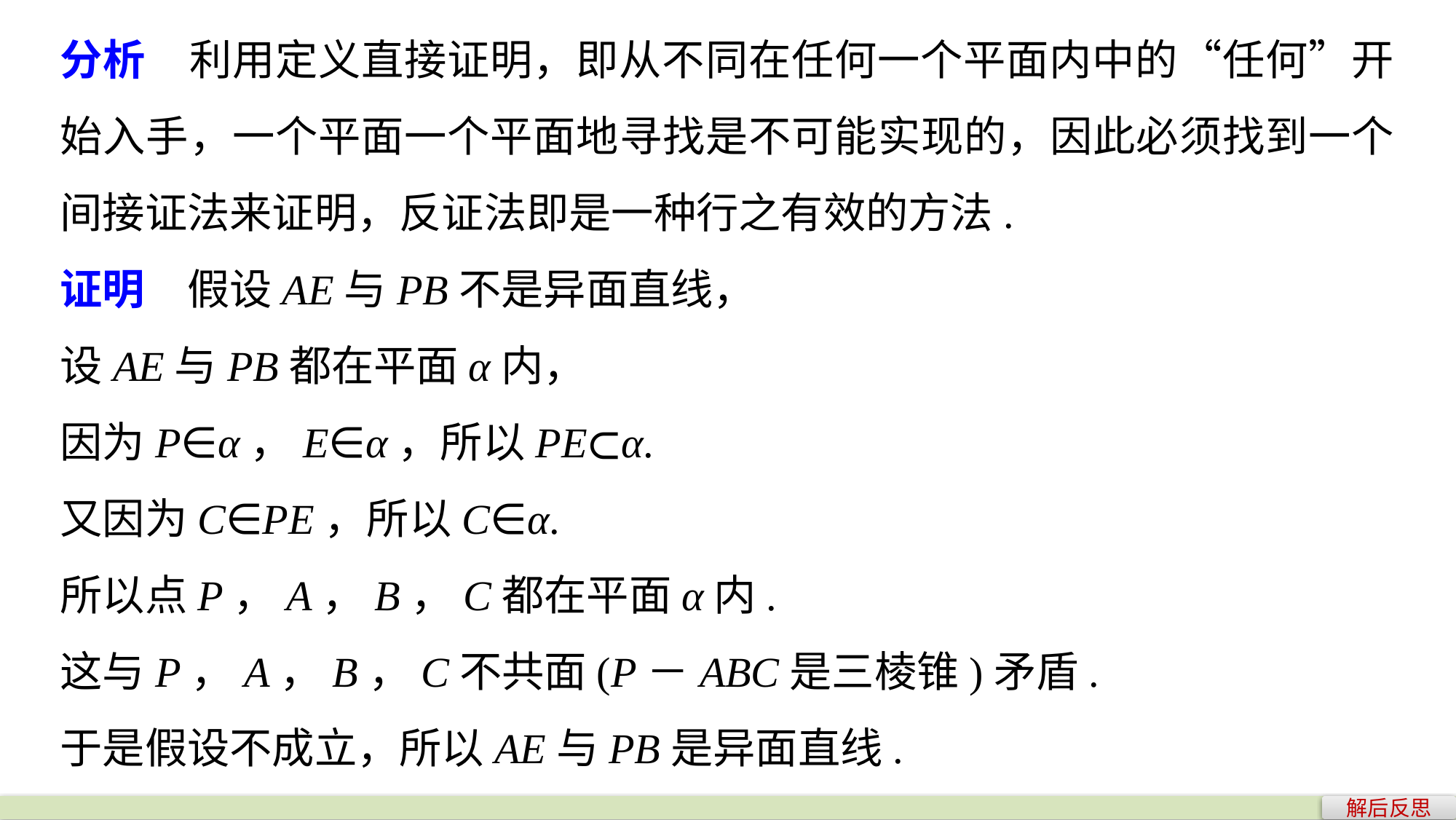

分析　利用定义直接证明，即从不同在任何一个平面内中的“任何”开始入手，一个平面一个平面地寻找是不可能实现的，因此必须找到一个间接证法来证明，反证法即是一种行之有效的方法.
证明　假设AE与PB不是异面直线，
设AE与PB都在平面α内，
因为P∈α，E∈α，所以PE⊂α.
又因为C∈PE，所以C∈α.
所以点P，A，B，C都在平面α内.
这与P，A，B，C不共面(P－ABC是三棱锥)矛盾.
于是假设不成立，所以AE与PB是异面直线.
解后反思